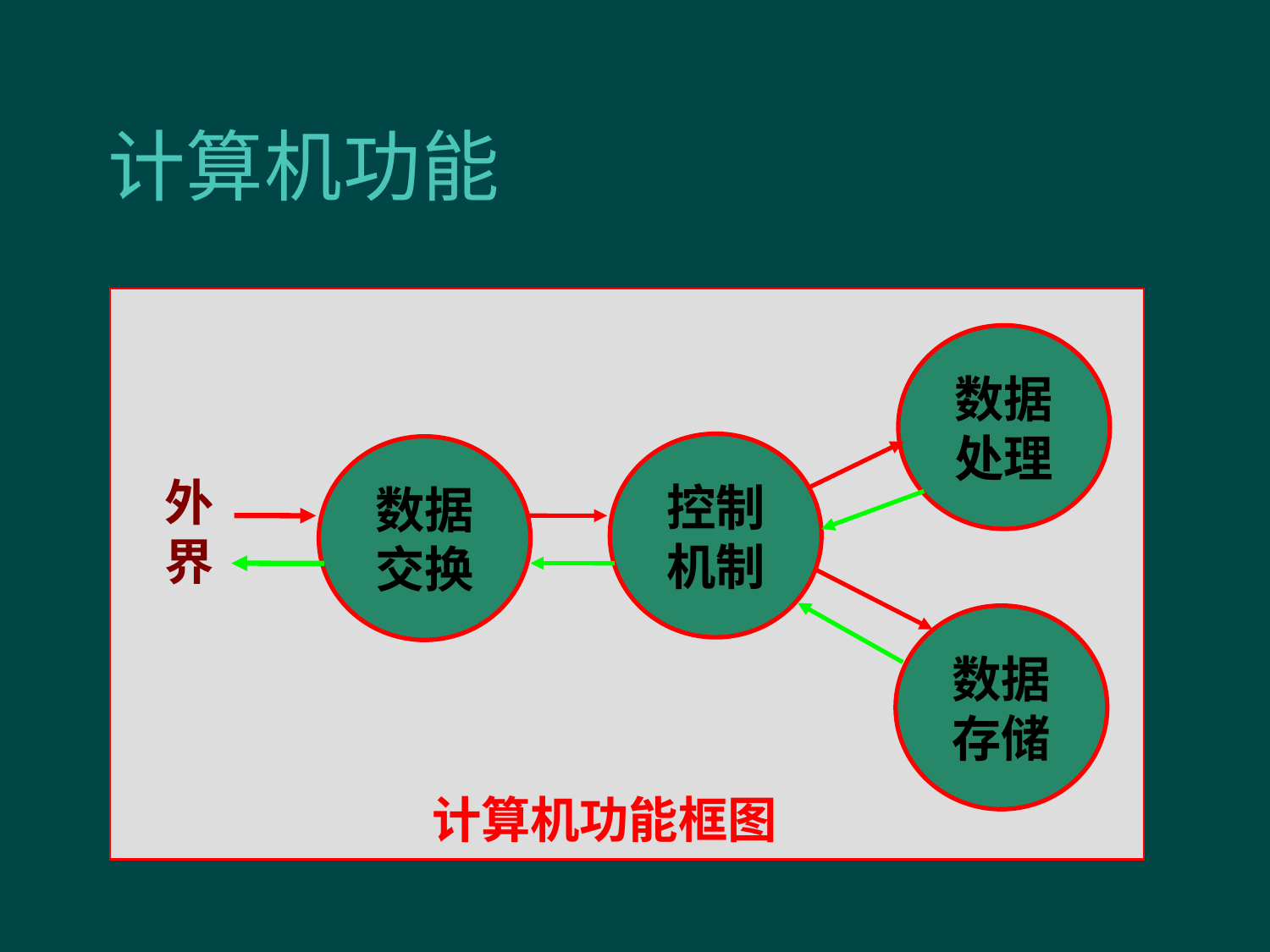

# 计算机功能

数据处理
控制机制
数据交换

外界

数据存储
计算机功能框图